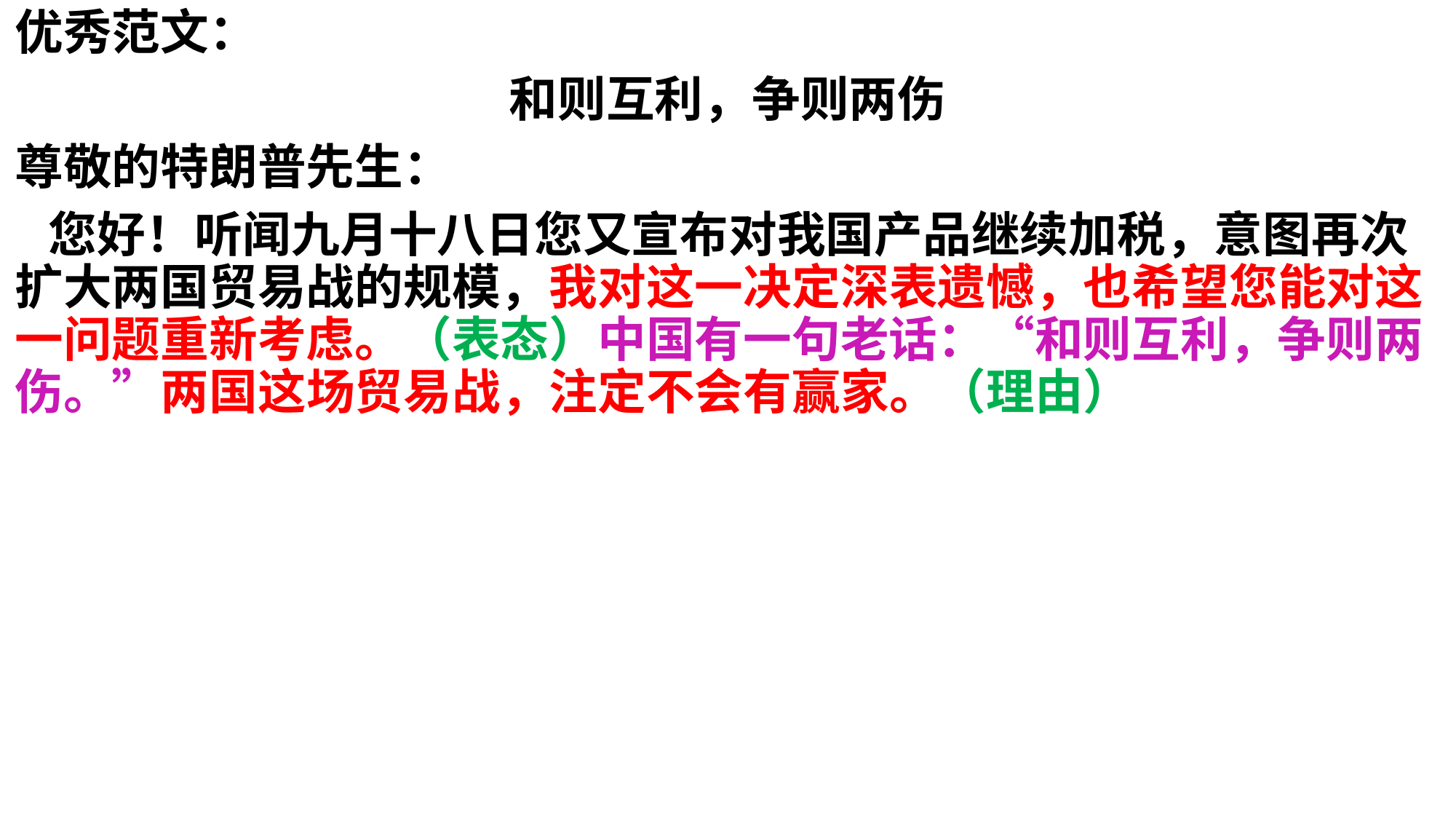

优秀范文：
和则互利，争则两伤
尊敬的特朗普先生：
  您好！听闻九月十八日您又宣布对我国产品继续加税，意图再次扩大两国贸易战的规模，我对这一决定深表遗憾，也希望您能对这一问题重新考虑。（表态）中国有一句老话：“和则互利，争则两伤。”两国这场贸易战，注定不会有赢家。（理由）